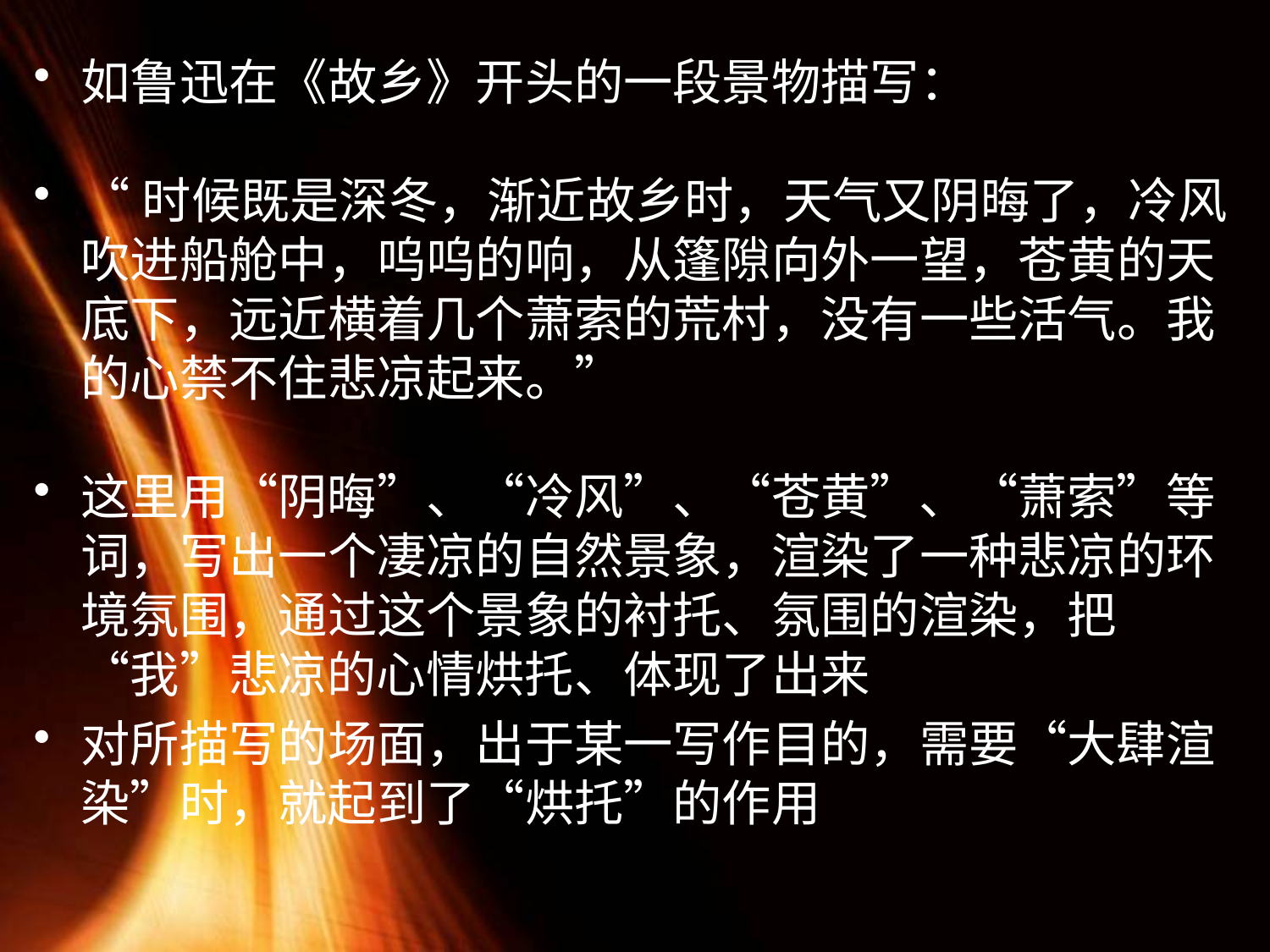

如鲁迅在《故乡》开头的一段景物描写：

“时候既是深冬，渐近故乡时，天气又阴晦了，冷风吹进船舱中，呜呜的响，从篷隙向外一望，苍黄的天底下，远近横着几个萧索的荒村，没有一些活气。我的心禁不住悲凉起来。”

这里用“阴晦”、“冷风”、“苍黄”、“萧索”等词，写出一个凄凉的自然景象，渲染了一种悲凉的环境氛围，通过这个景象的衬托、氛围的渲染，把“我”悲凉的心情烘托、体现了出来
对所描写的场面，出于某一写作目的，需要“大肆渲染”时，就起到了“烘托”的作用